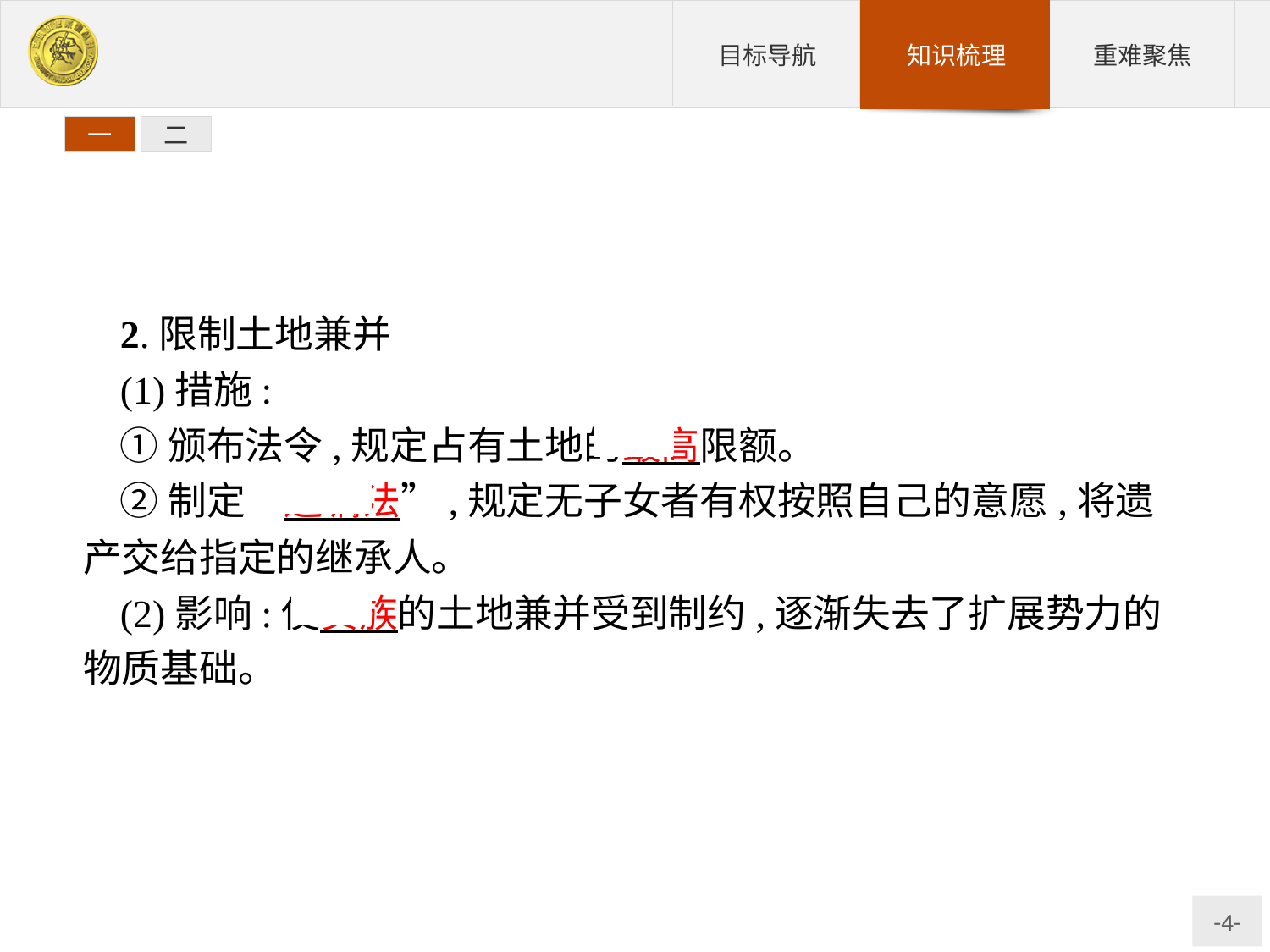

一
二
2.限制土地兼并
(1)措施:
①颁布法令,规定占有土地的最高限额。
②制定“遗嘱法”,规定无子女者有权按照自己的意愿,将遗产交给指定的继承人。
(2)影响:使贵族的土地兼并受到制约,逐渐失去了扩展势力的物质基础。